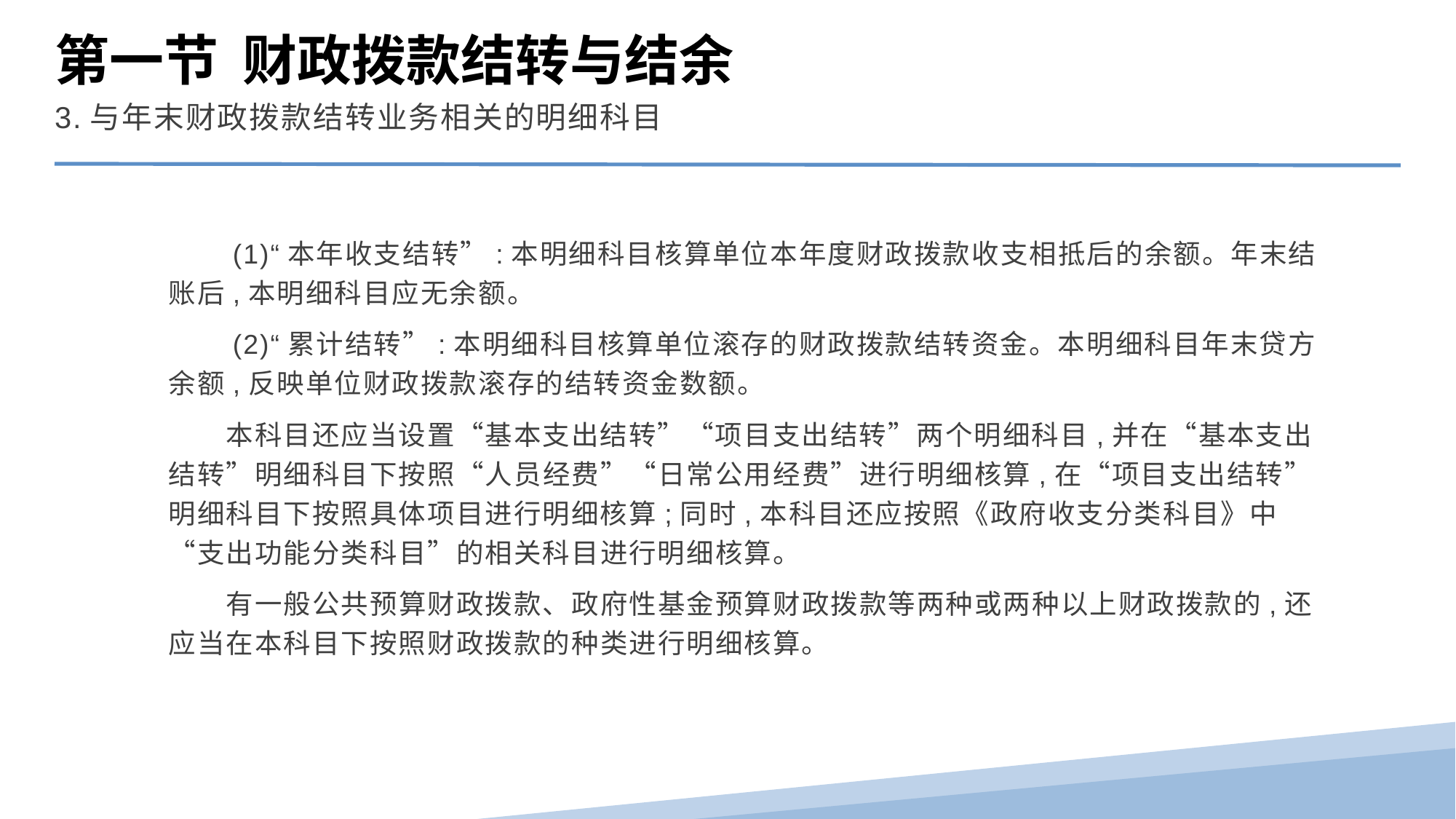

第一节  财政拨款结转与结余
3.与年末财政拨款结转业务相关的明细科目
　　(1)“本年收支结转”:本明细科目核算单位本年度财政拨款收支相抵后的余额。年末结账后,本明细科目应无余额。
　　(2)“累计结转”:本明细科目核算单位滚存的财政拨款结转资金。本明细科目年末贷方余额,反映单位财政拨款滚存的结转资金数额。
　　本科目还应当设置“基本支出结转”“项目支出结转”两个明细科目,并在“基本支出结转”明细科目下按照“人员经费”“日常公用经费”进行明细核算,在“项目支出结转”明细科目下按照具体项目进行明细核算;同时,本科目还应按照《政府收支分类科目》中“支出功能分类科目”的相关科目进行明细核算。
　　有一般公共预算财政拨款、政府性基金预算财政拨款等两种或两种以上财政拨款的,还应当在本科目下按照财政拨款的种类进行明细核算。